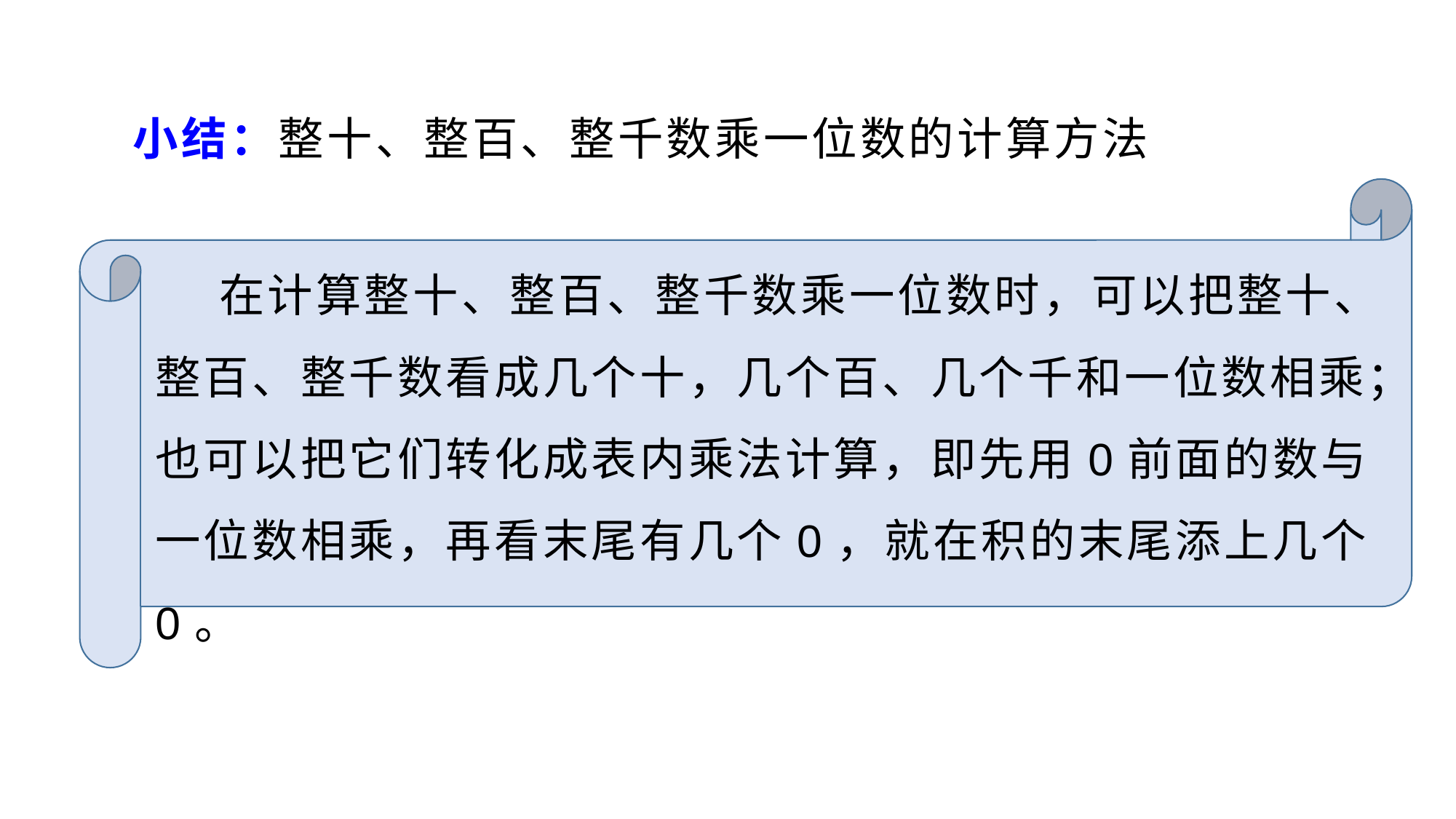

小结：整十、整百、整千数乘一位数的计算方法

    在计算整十、整百、整千数乘一位数时，可以把整十、整百、整千数看成几个十，几个百、几个千和一位数相乘；也可以把它们转化成表内乘法计算，即先用0前面的数与一位数相乘，再看末尾有几个0，就在积的末尾添上几个0。